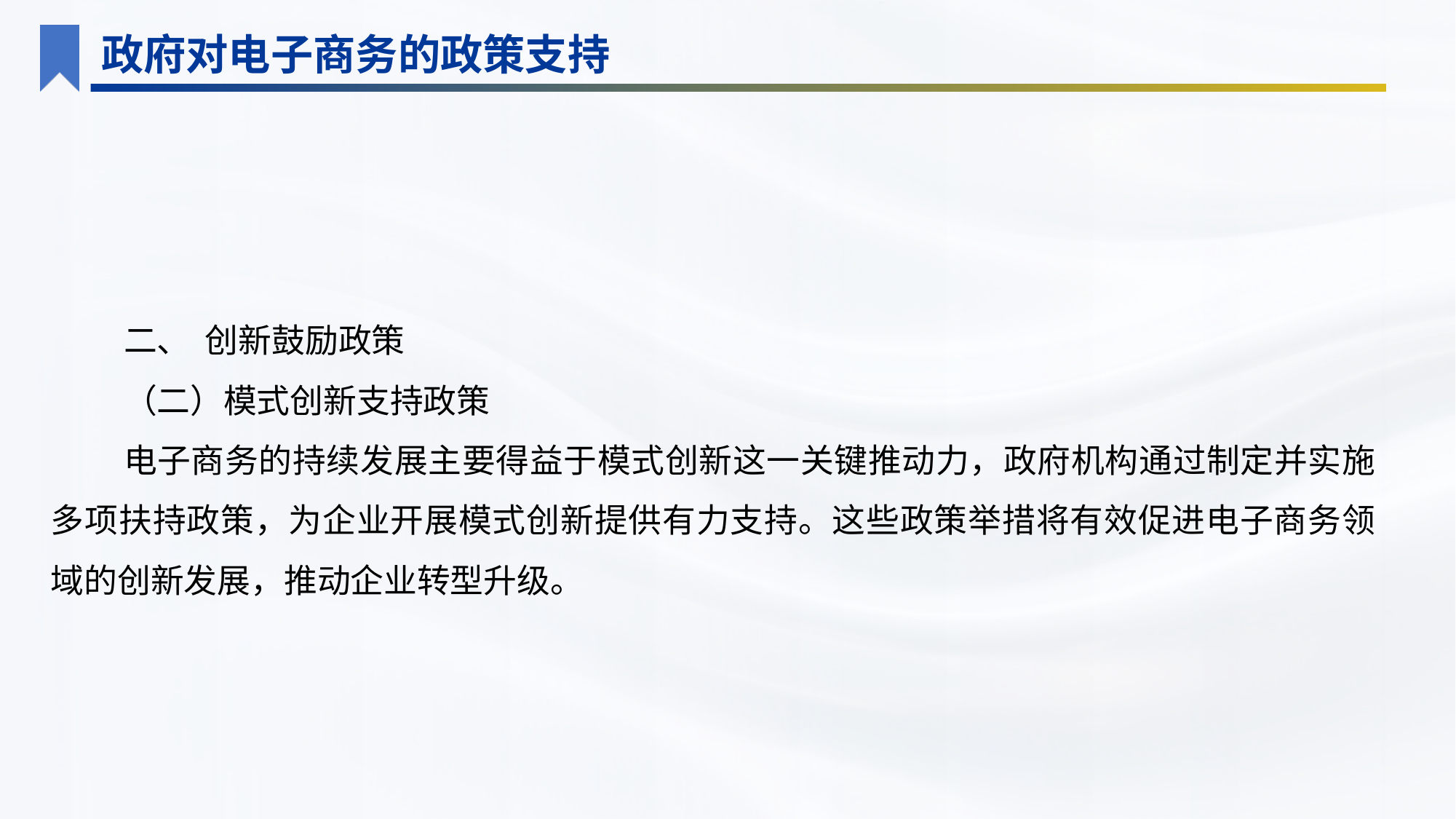

政府对电子商务的政策支持
二、  创新鼓励政策
（二）模式创新支持政策
电子商务的持续发展主要得益于模式创新这一关键推动力，政府机构通过制定并实施多项扶持政策，为企业开展模式创新提供有力支持。这些政策举措将有效促进电子商务领域的创新发展，推动企业转型升级。